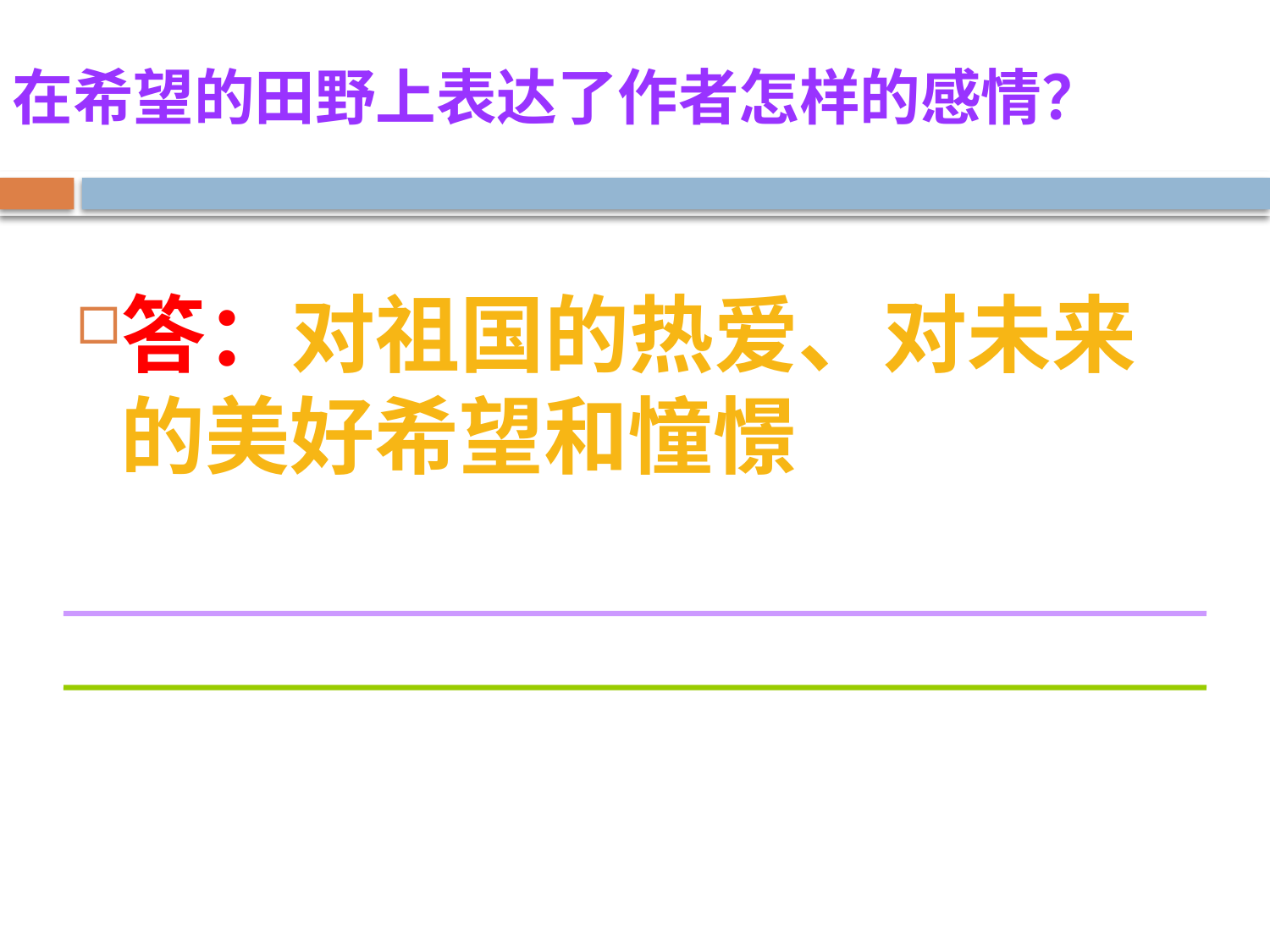

# 在希望的田野上表达了作者怎样的感情？
答：对祖国的热爱、对未来的美好希望和憧憬